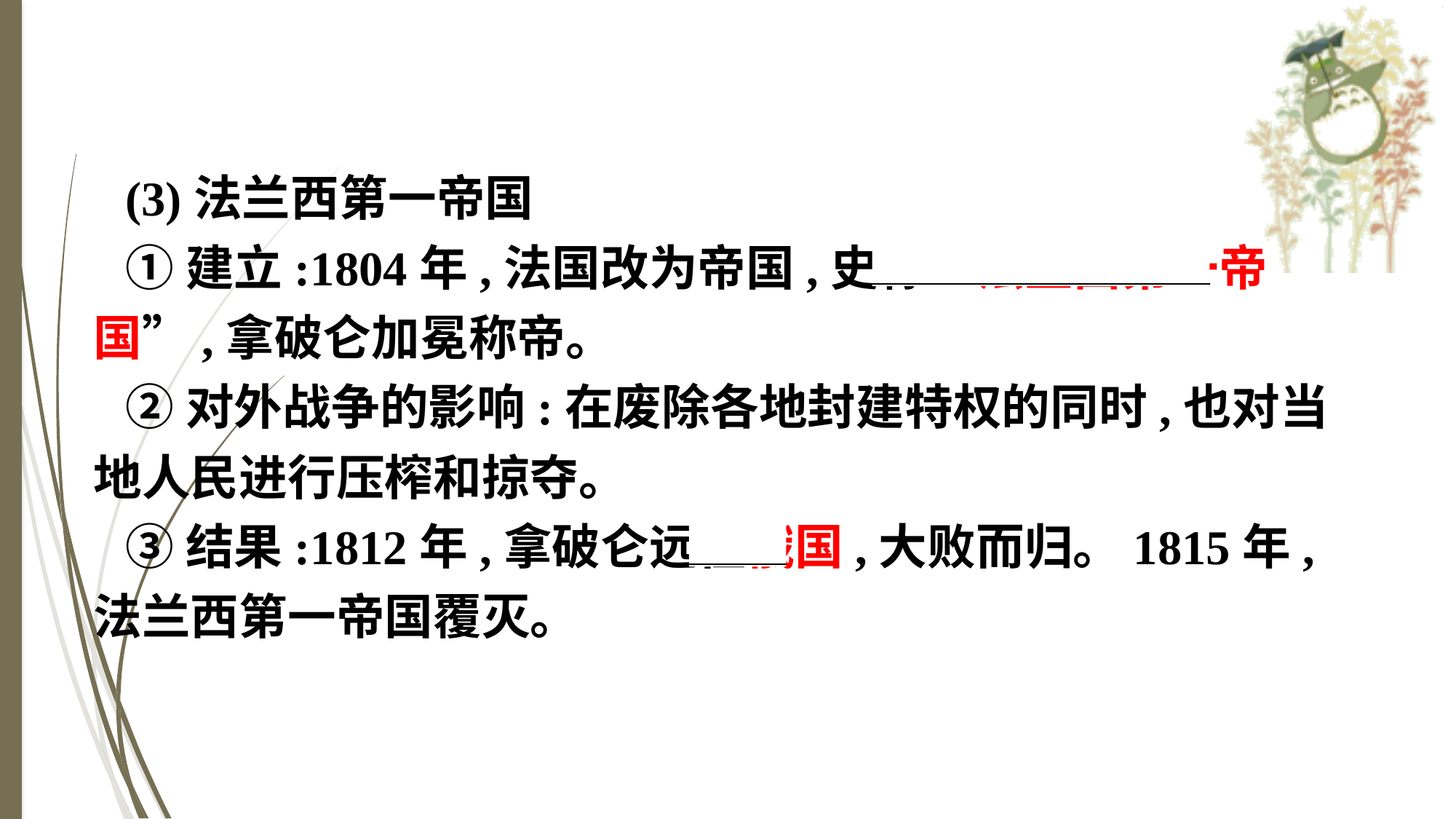

(3)法兰西第一帝国
①建立:1804年,法国改为帝国,史称“法兰西第一帝国”,拿破仑加冕称帝。
②对外战争的影响:在废除各地封建特权的同时,也对当地人民进行压榨和掠夺。
③结果:1812年,拿破仑远征俄国,大败而归。1815年,法兰西第一帝国覆灭。